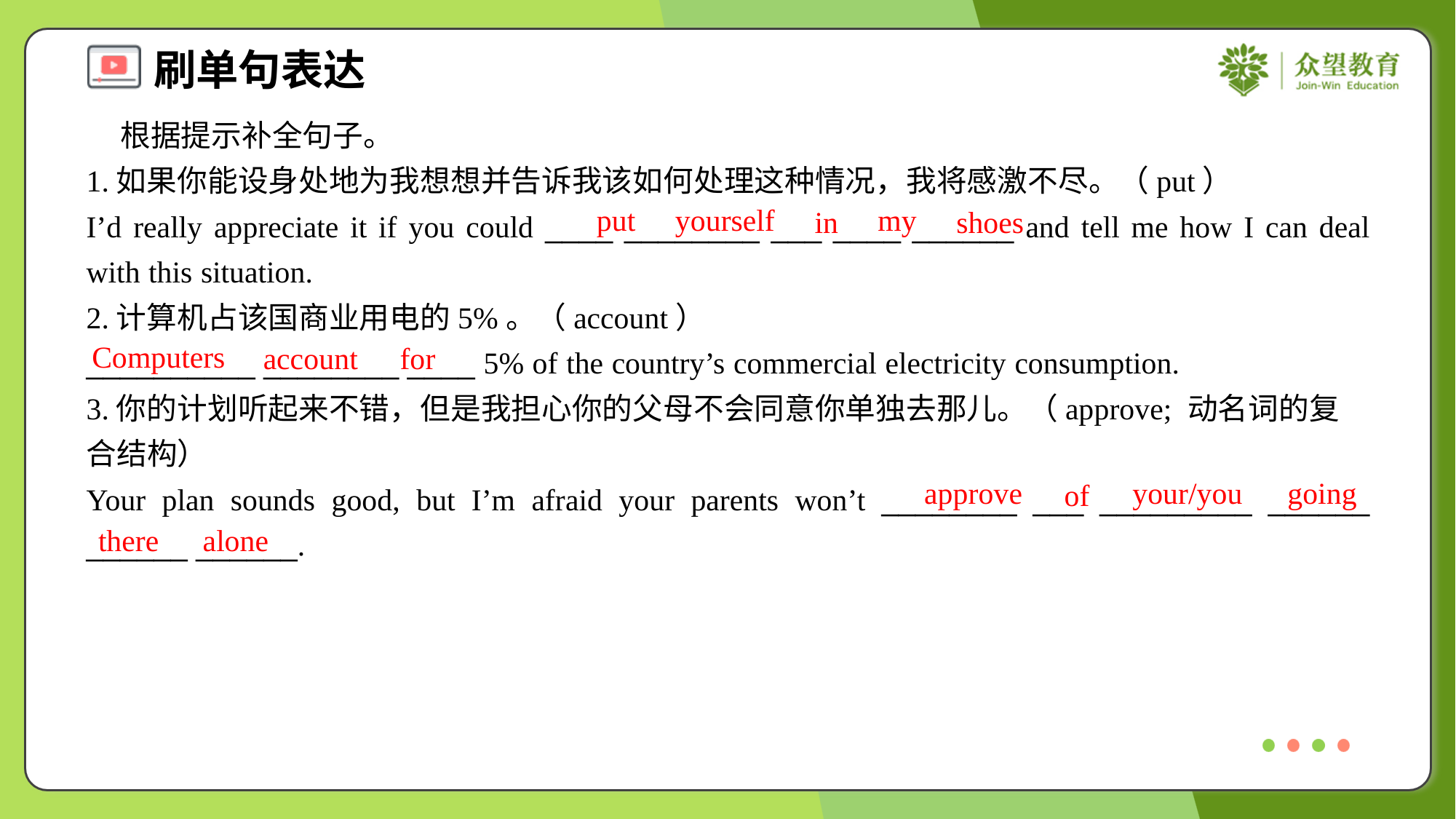

根据提示补全句子。
1.如果你能设身处地为我想想并告诉我该如何处理这种情况，我将感激不尽。（put）
I’d really appreciate it if you could ____ ________ ___ ____ ______ and tell me how I can deal with this situation.
put
yourself
my
in
shoes
2.计算机占该国商业用电的5%。（account）
__________ ________ ____ 5% of the country’s commercial electricity consumption.
Computers
account
for
3.你的计划听起来不错，但是我担心你的父母不会同意你单独去那儿。（approve; 动名词的复合结构）
Your plan sounds good, but I’m afraid your parents won’t ________ ___ _________ ______ ______ ______.
approve
your/you
going
of
there
alone